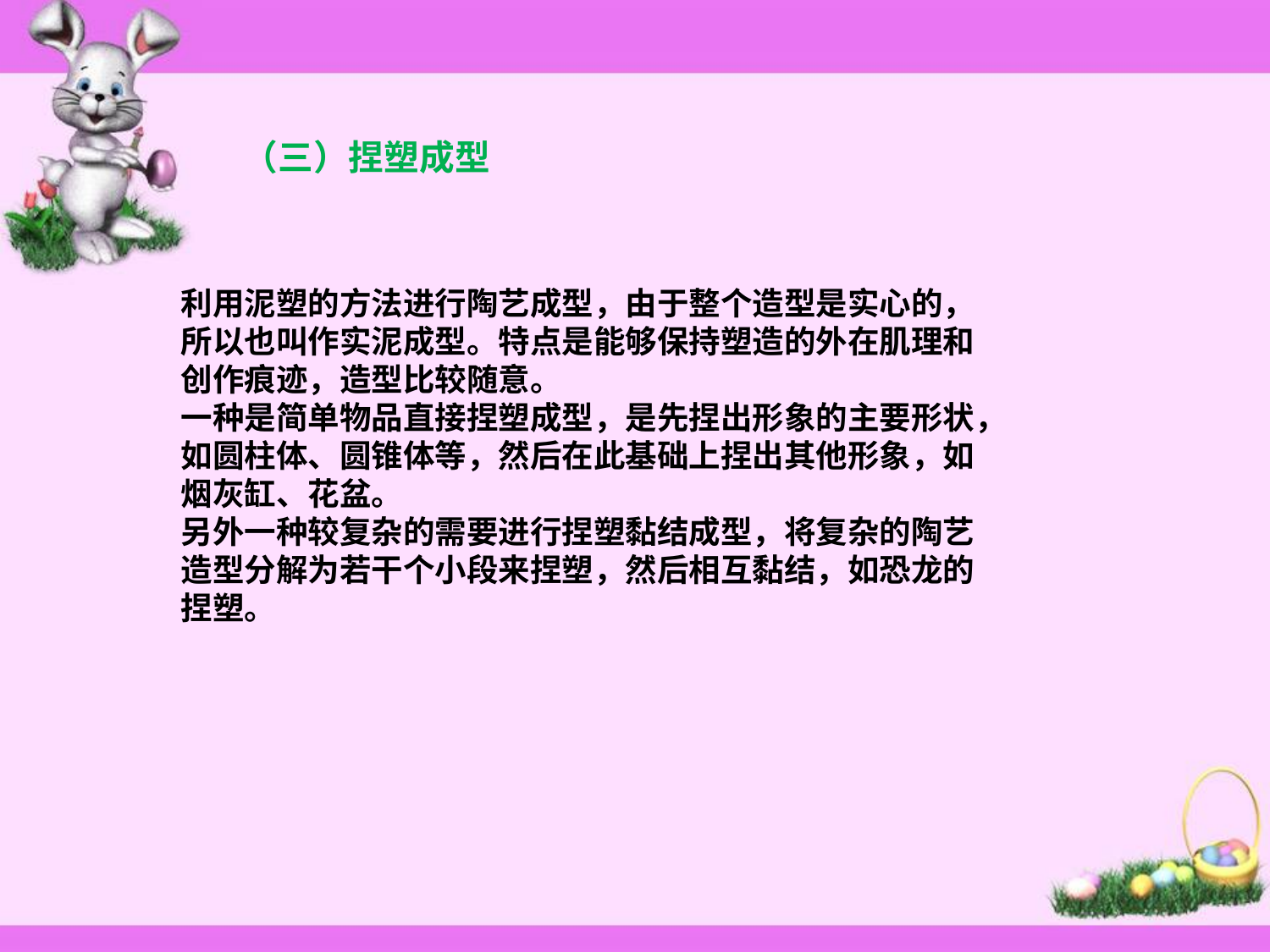

（三）捏塑成型
利用泥塑的方法进行陶艺成型，由于整个造型是实心的，所以也叫作实泥成型。特点是能够保持塑造的外在肌理和创作痕迹，造型比较随意。
一种是简单物品直接捏塑成型，是先捏出形象的主要形状，如圆柱体、圆锥体等，然后在此基础上捏出其他形象，如烟灰缸、花盆。
另外一种较复杂的需要进行捏塑黏结成型，将复杂的陶艺造型分解为若干个小段来捏塑，然后相互黏结，如恐龙的捏塑。